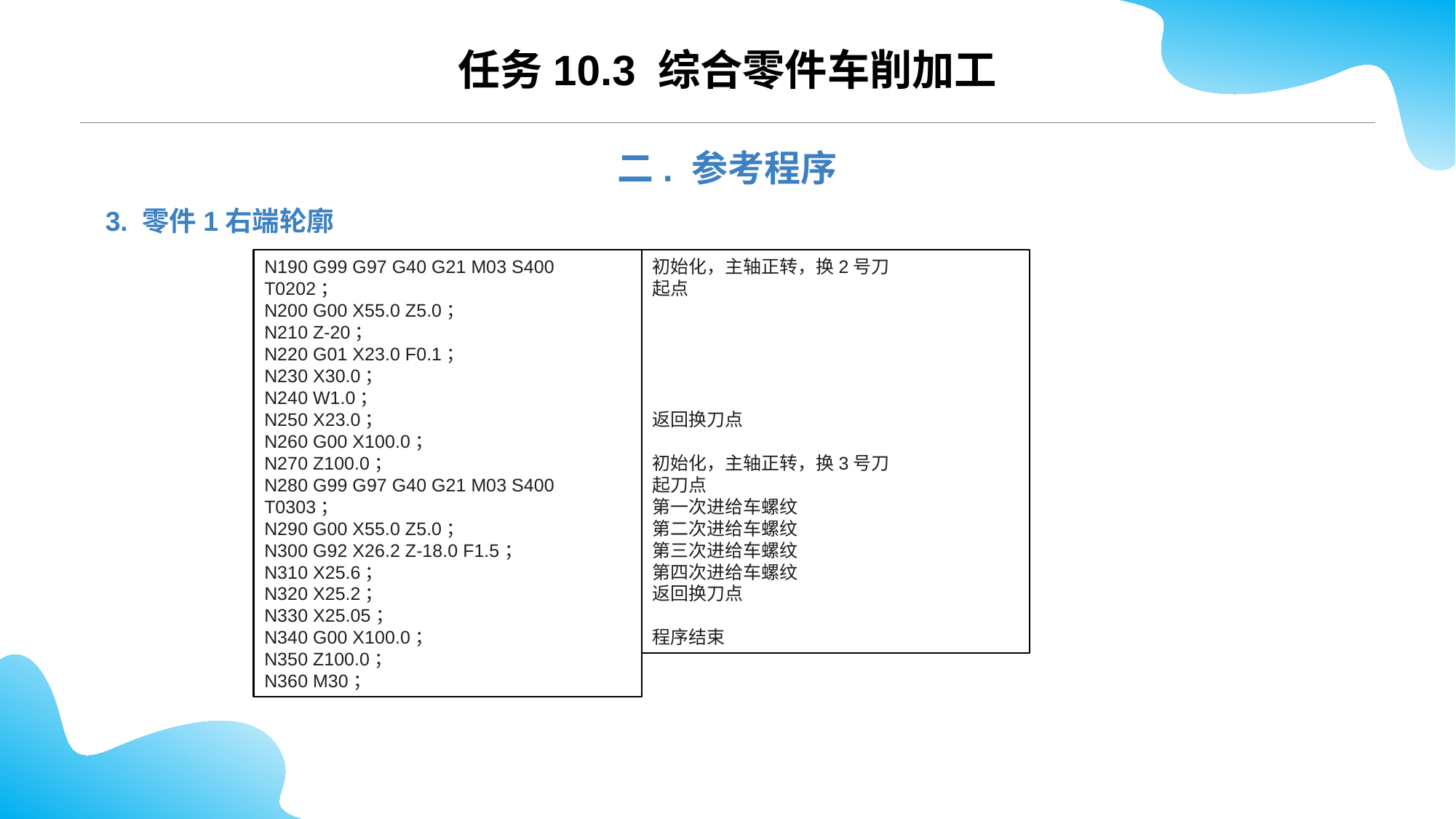

CONTENTS
任务10.3 综合零件车削加工
二. 参考程序
3. 零件1右端轮廓
N190 G99 G97 G40 G21 M03 S400 T0202；
N200 G00 X55.0 Z5.0；
N210 Z-20；
N220 G01 X23.0 F0.1；
N230 X30.0；
N240 W1.0；
N250 X23.0；
N260 G00 X100.0；
N270 Z100.0；
N280 G99 G97 G40 G21 M03 S400 T0303；
N290 G00 X55.0 Z5.0；
N300 G92 X26.2 Z-18.0 F1.5；
N310 X25.6；
N320 X25.2；
N330 X25.05；
N340 G00 X100.0；
N350 Z100.0；
N360 M30；
初始化，主轴正转，换2号刀
起点

返回换刀点

初始化，主轴正转，换3号刀
起刀点
第一次进给车螺纹
第二次进给车螺纹
第三次进给车螺纹
第四次进给车螺纹
返回换刀点

程序结束